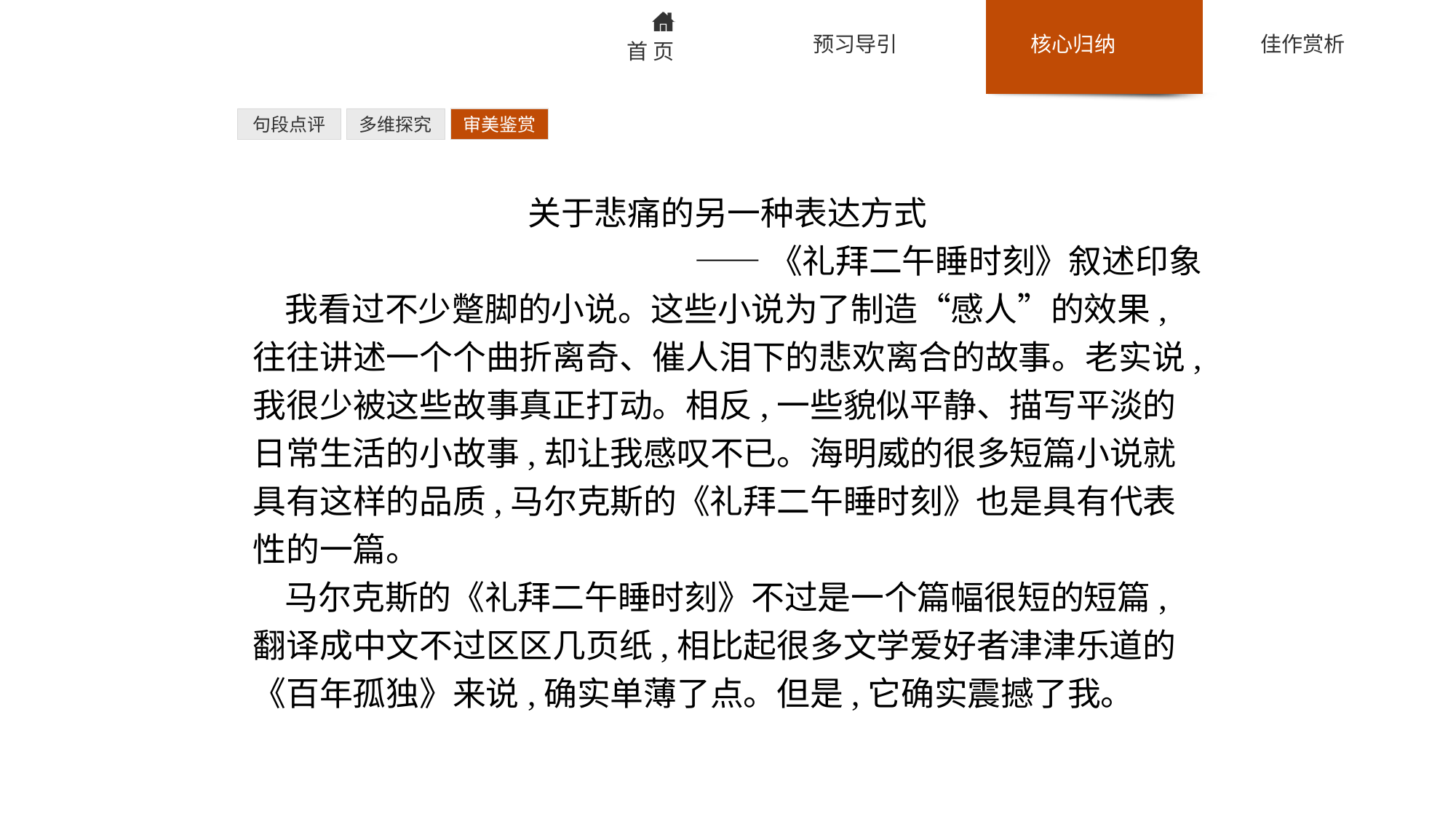

句段点评
多维探究
审美鉴赏
关于悲痛的另一种表达方式
——《礼拜二午睡时刻》叙述印象
我看过不少蹩脚的小说。这些小说为了制造“感人”的效果,往往讲述一个个曲折离奇、催人泪下的悲欢离合的故事。老实说,我很少被这些故事真正打动。相反,一些貌似平静、描写平淡的日常生活的小故事,却让我感叹不已。海明威的很多短篇小说就具有这样的品质,马尔克斯的《礼拜二午睡时刻》也是具有代表性的一篇。
马尔克斯的《礼拜二午睡时刻》不过是一个篇幅很短的短篇,翻译成中文不过区区几页纸,相比起很多文学爱好者津津乐道的《百年孤独》来说,确实单薄了点。但是,它确实震撼了我。